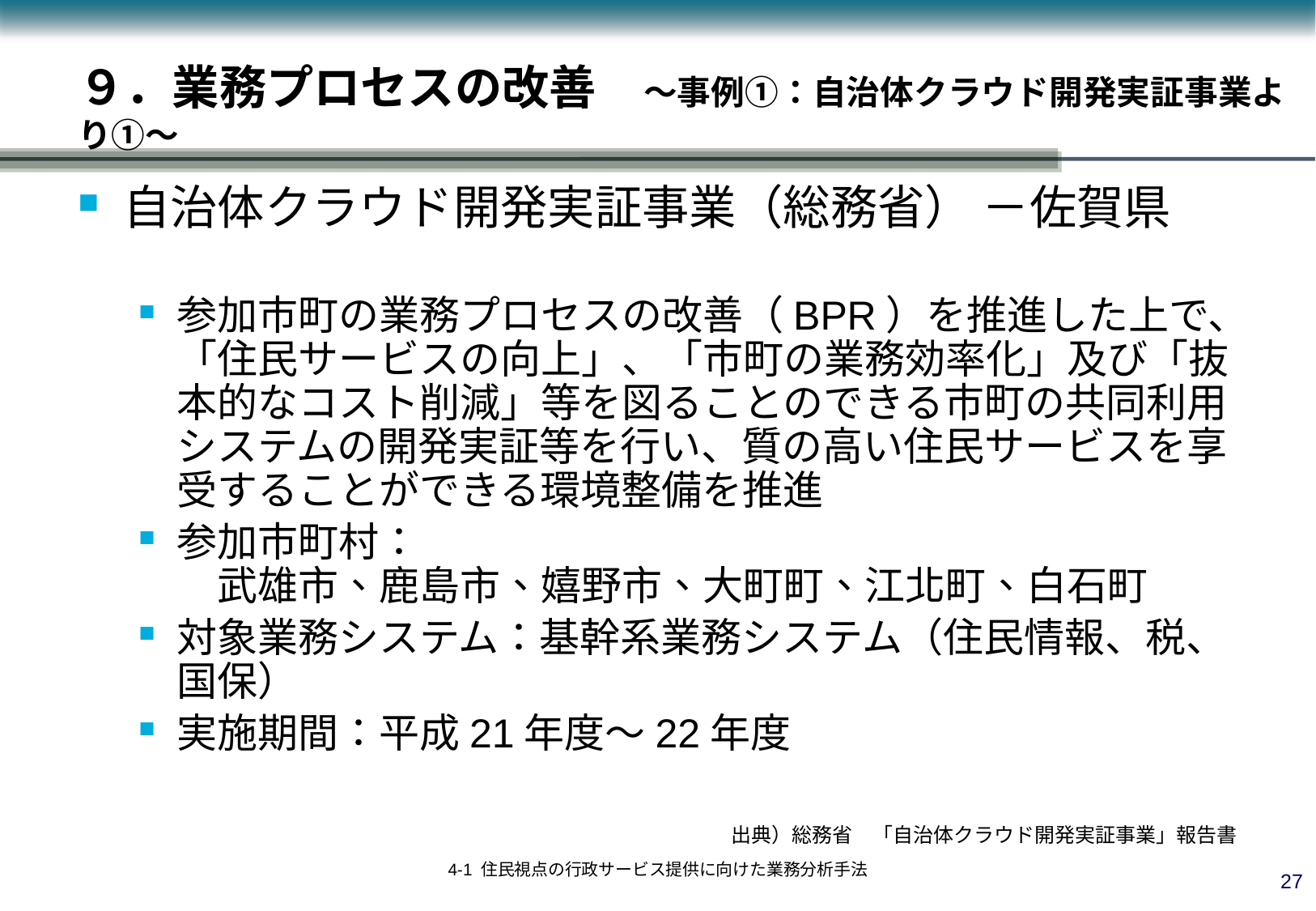

９．業務プロセスの改善　～事例①：自治体クラウド開発実証事業より①～
自治体クラウド開発実証事業（総務省） －佐賀県

参加市町の業務プロセスの改善（BPR）を推進した上で、「住民サービスの向上」、「市町の業務効率化」及び「抜本的なコスト削減」等を図ることのできる市町の共同利用システムの開発実証等を行い、質の高い住民サービスを享受することができる環境整備を推進
参加市町村：
　武雄市、鹿島市、嬉野市、大町町、江北町、白石町
対象業務システム：基幹系業務システム（住民情報、税、国保）
実施期間：平成21年度～22年度

出典）総務省　「自治体クラウド開発実証事業」報告書

27
4-1 住民視点の行政サービス提供に向けた業務分析手法